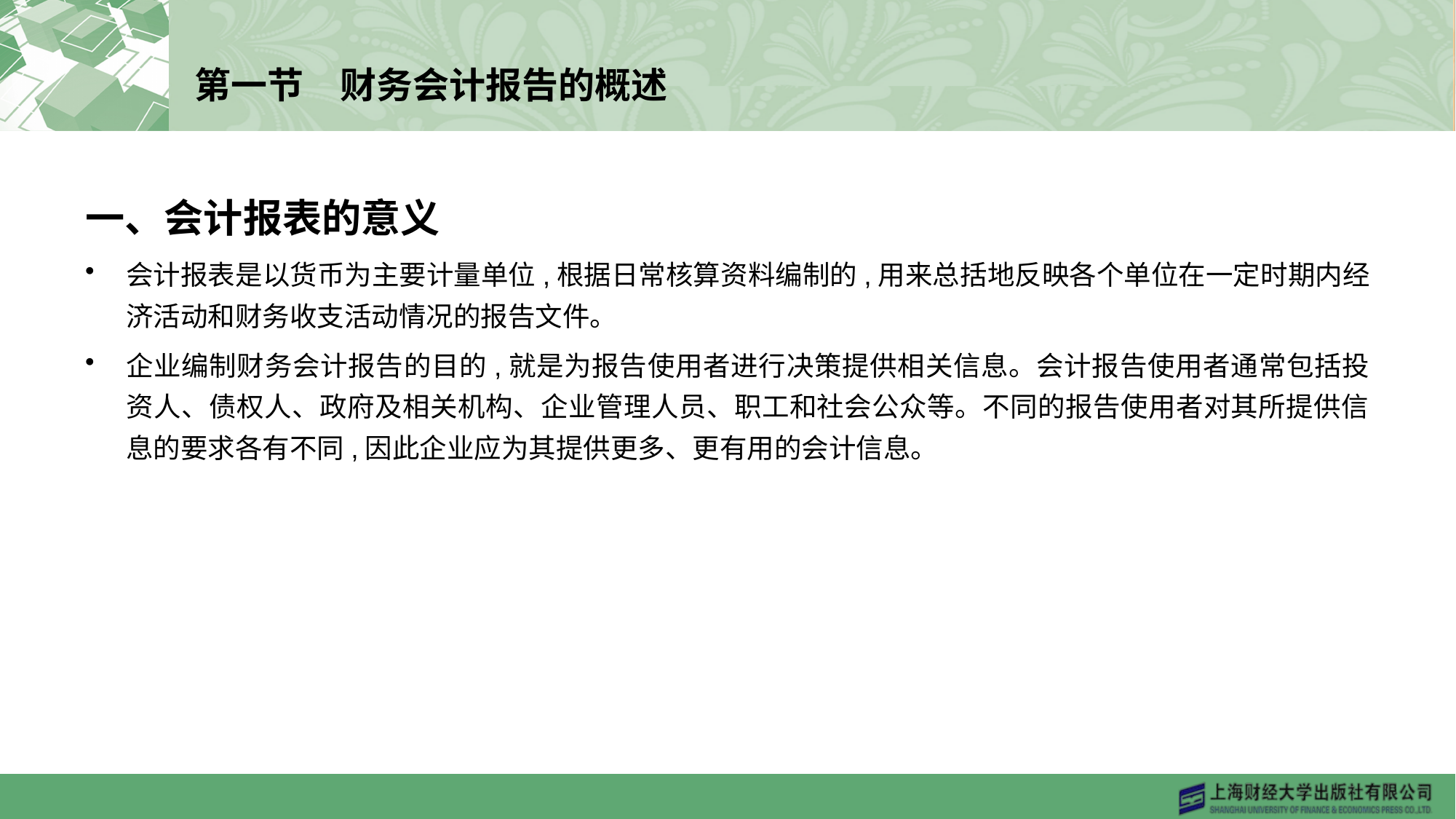

# 第一节　财务会计报告的概述
一、会计报表的意义
会计报表是以货币为主要计量单位,根据日常核算资料编制的,用来总括地反映各个单位在一定时期内经济活动和财务收支活动情况的报告文件。
企业编制财务会计报告的目的,就是为报告使用者进行决策提供相关信息。会计报告使用者通常包括投资人、债权人、政府及相关机构、企业管理人员、职工和社会公众等。不同的报告使用者对其所提供信息的要求各有不同,因此企业应为其提供更多、更有用的会计信息。